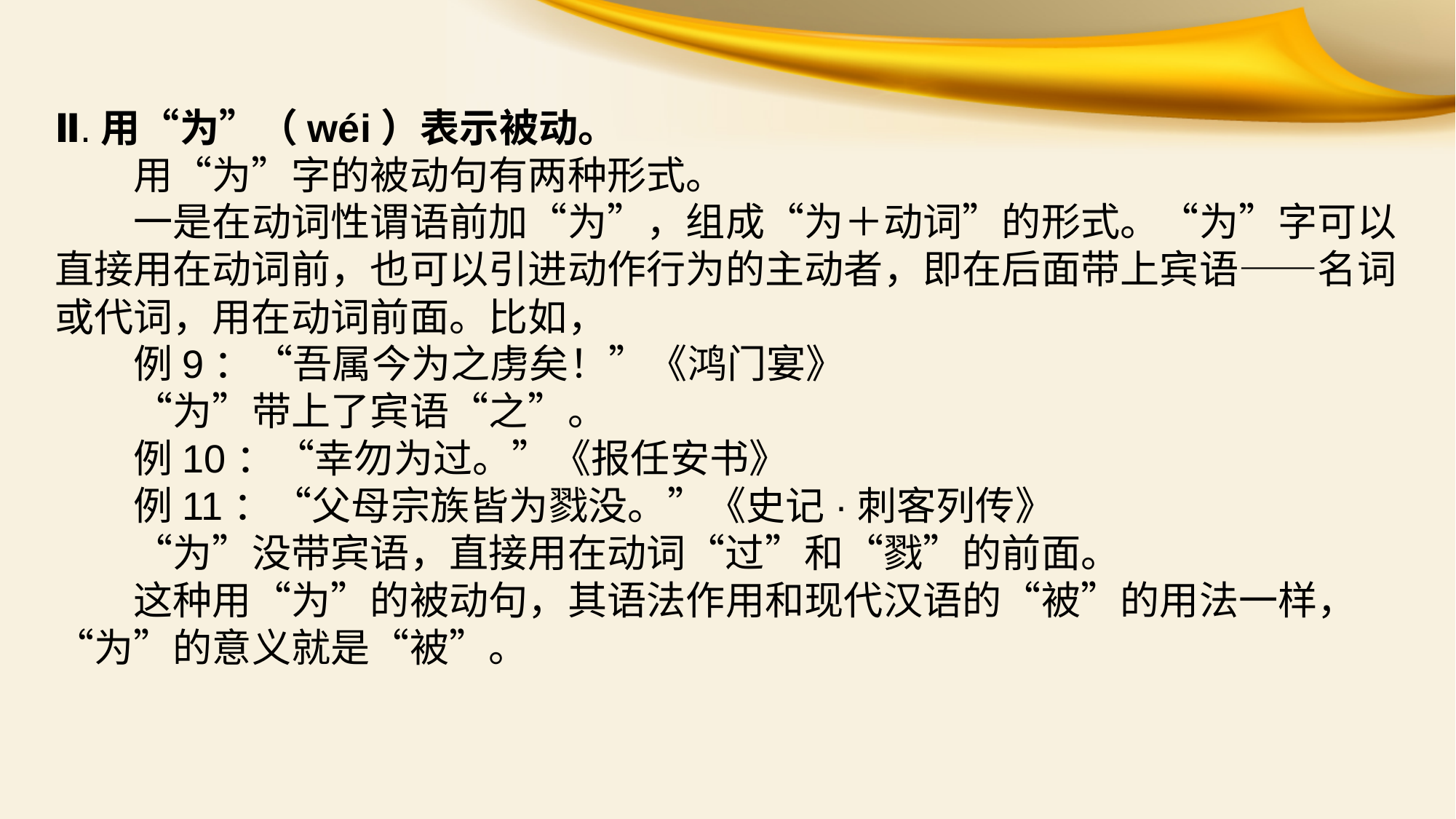

Ⅱ.用“为”（wéi）表示被动。
　　用“为”字的被动句有两种形式。
　　一是在动词性谓语前加“为”，组成“为＋动词”的形式。“为”字可以直接用在动词前，也可以引进动作行为的主动者，即在后面带上宾语——名词或代词，用在动词前面。比如，
　　例9：“吾属今为之虏矣！”《鸿门宴》
　　“为”带上了宾语“之”。
　　例10：“幸勿为过。”《报任安书》
　　例11：“父母宗族皆为戮没。”《史记·刺客列传》
　　“为”没带宾语，直接用在动词“过”和“戮”的前面。
　　这种用“为”的被动句，其语法作用和现代汉语的“被”的用法一样，“为”的意义就是“被”。